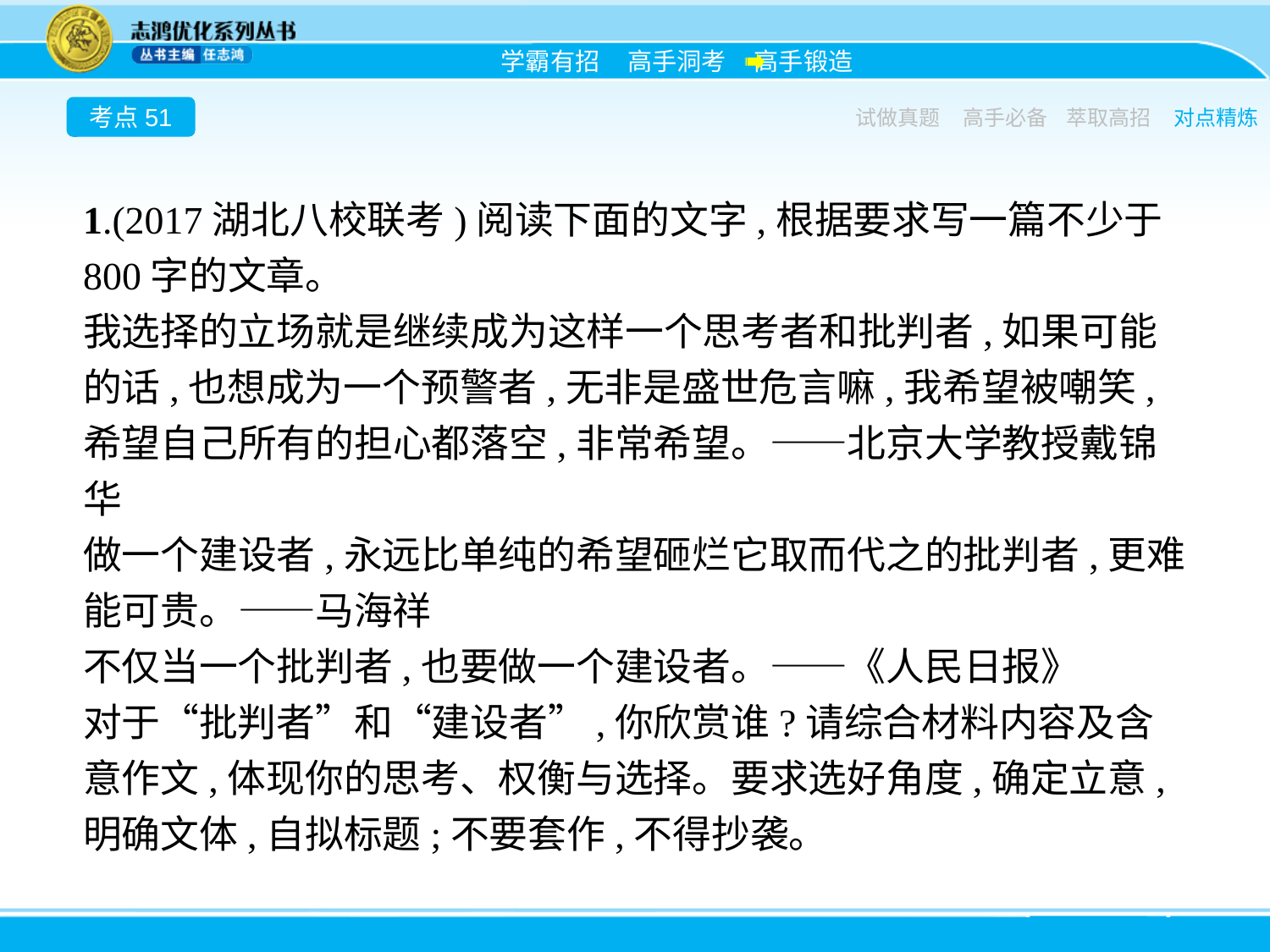

考点51
试做真题
高手必备
萃取高招
对点精炼
1.(2017湖北八校联考)阅读下面的文字,根据要求写一篇不少于800字的文章。
我选择的立场就是继续成为这样一个思考者和批判者,如果可能的话,也想成为一个预警者,无非是盛世危言嘛,我希望被嘲笑,希望自己所有的担心都落空,非常希望。——北京大学教授戴锦华
做一个建设者,永远比单纯的希望砸烂它取而代之的批判者,更难能可贵。——马海祥
不仅当一个批判者,也要做一个建设者。——《人民日报》
对于“批判者”和“建设者”,你欣赏谁?请综合材料内容及含意作文,体现你的思考、权衡与选择。要求选好角度,确定立意,明确文体,自拟标题;不要套作,不得抄袭。